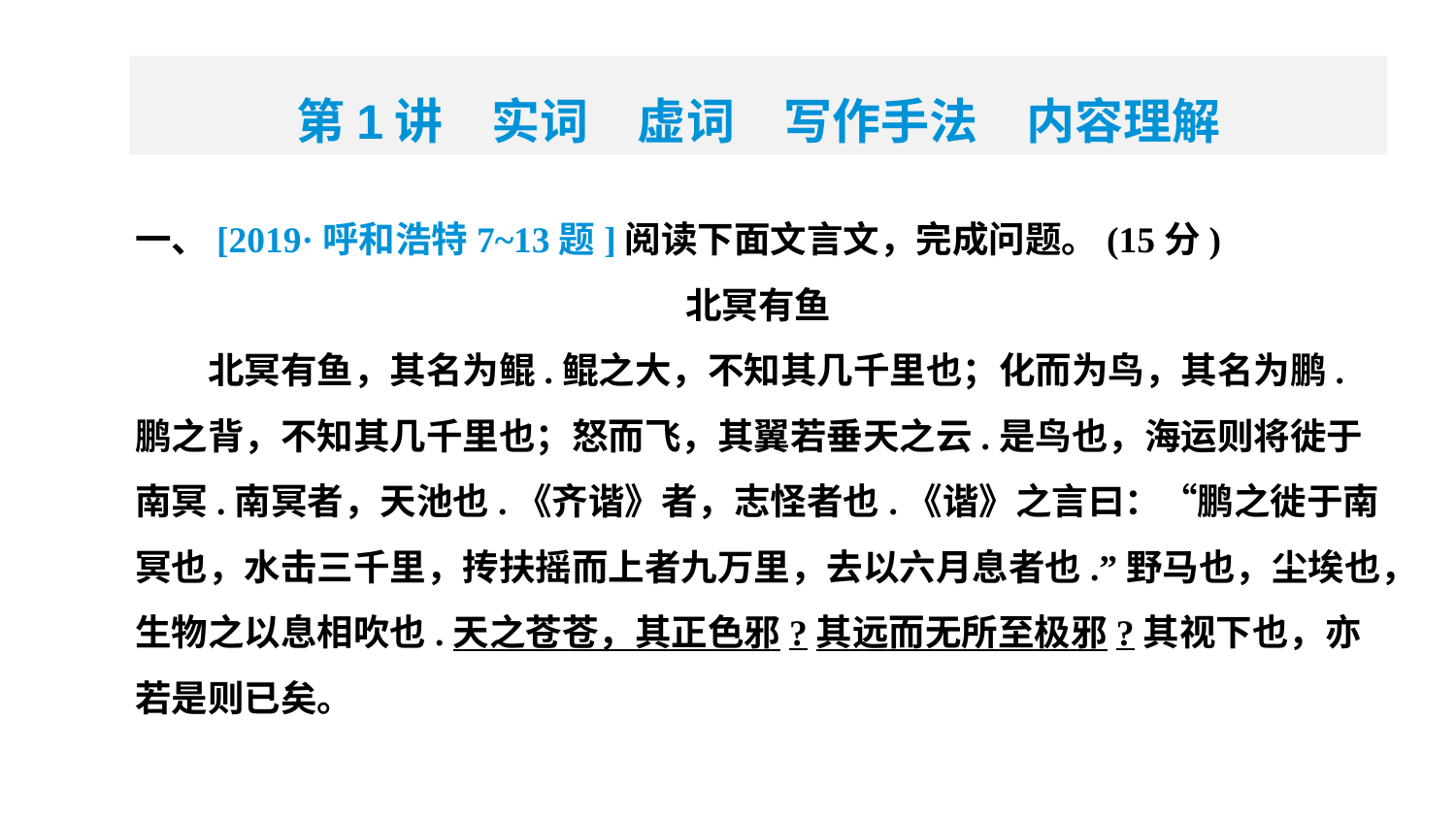

第1讲　实词　虚词　写作手法　内容理解
一、[2019·呼和浩特7~13题]阅读下面文言文，完成问题。(15分)
北冥有鱼
　　北冥有鱼，其名为鲲.鲲之大，不知其几千里也；化而为鸟，其名为鹏.鹏之背，不知其几千里也；怒而飞，其翼若垂天之云.是鸟也，海运则将徙于南冥.南冥者，天池也.《齐谐》者，志怪者也.《谐》之言曰：“鹏之徙于南冥也，水击三千里，抟扶摇而上者九万里，去以六月息者也.”野马也，尘埃也，生物之以息相吹也.天之苍苍，其正色邪?其远而无所至极邪?其视下也，亦若是则已矣。